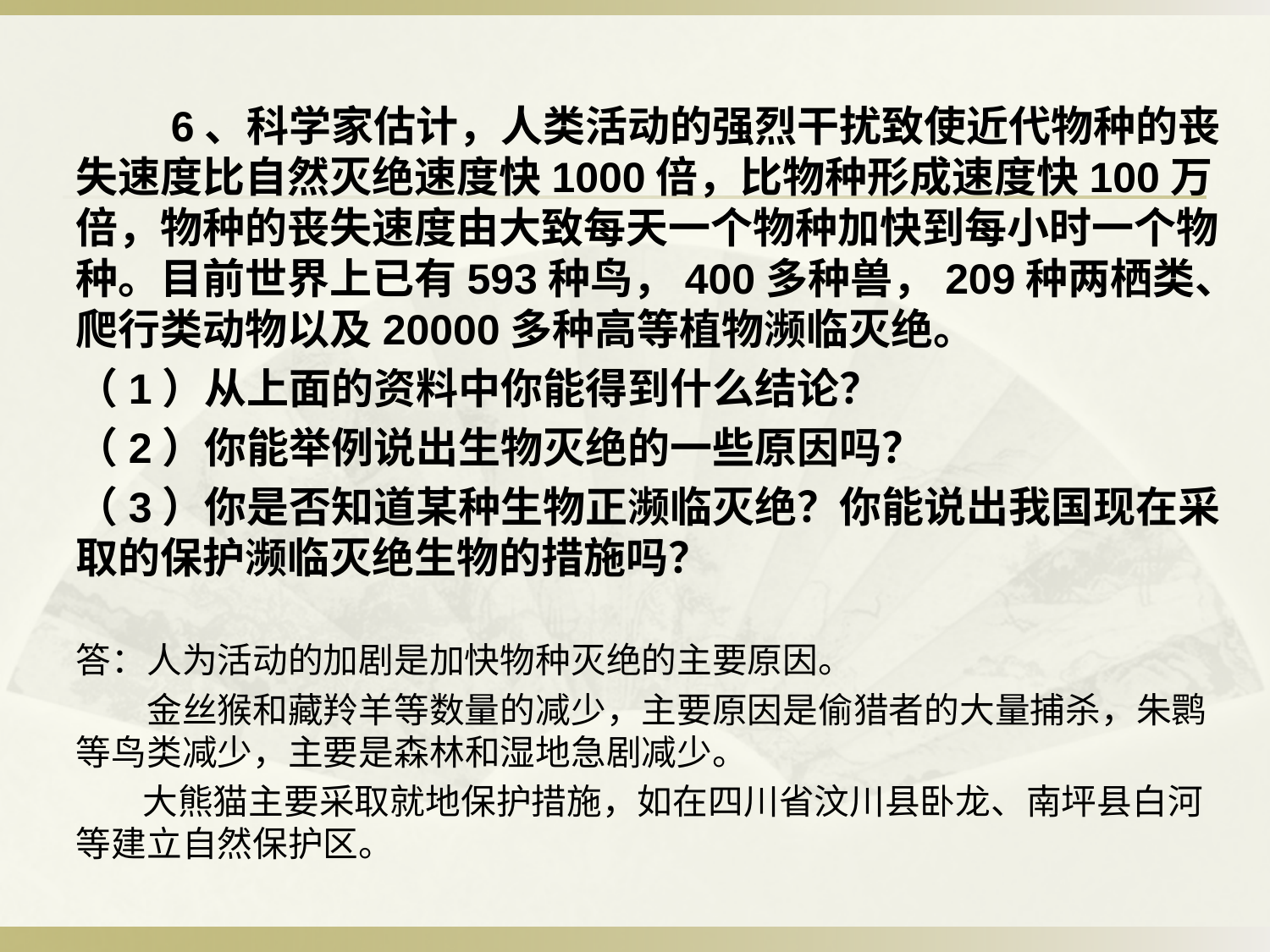

6、科学家估计，人类活动的强烈干扰致使近代物种的丧失速度比自然灭绝速度快1000倍，比物种形成速度快100万倍，物种的丧失速度由大致每天一个物种加快到每小时一个物种。目前世界上已有593种鸟，400多种兽，209种两栖类、爬行类动物以及20000多种高等植物濒临灭绝。
（1）从上面的资料中你能得到什么结论？
（2）你能举例说出生物灭绝的一些原因吗？
（3）你是否知道某种生物正濒临灭绝？你能说出我国现在采取的保护濒临灭绝生物的措施吗？

答：人为活动的加剧是加快物种灭绝的主要原因。
　　金丝猴和藏羚羊等数量的减少，主要原因是偷猎者的大量捕杀，朱鹮等鸟类减少，主要是森林和湿地急剧减少。
　    大熊猫主要采取就地保护措施，如在四川省汶川县卧龙、南坪县白河等建立自然保护区。